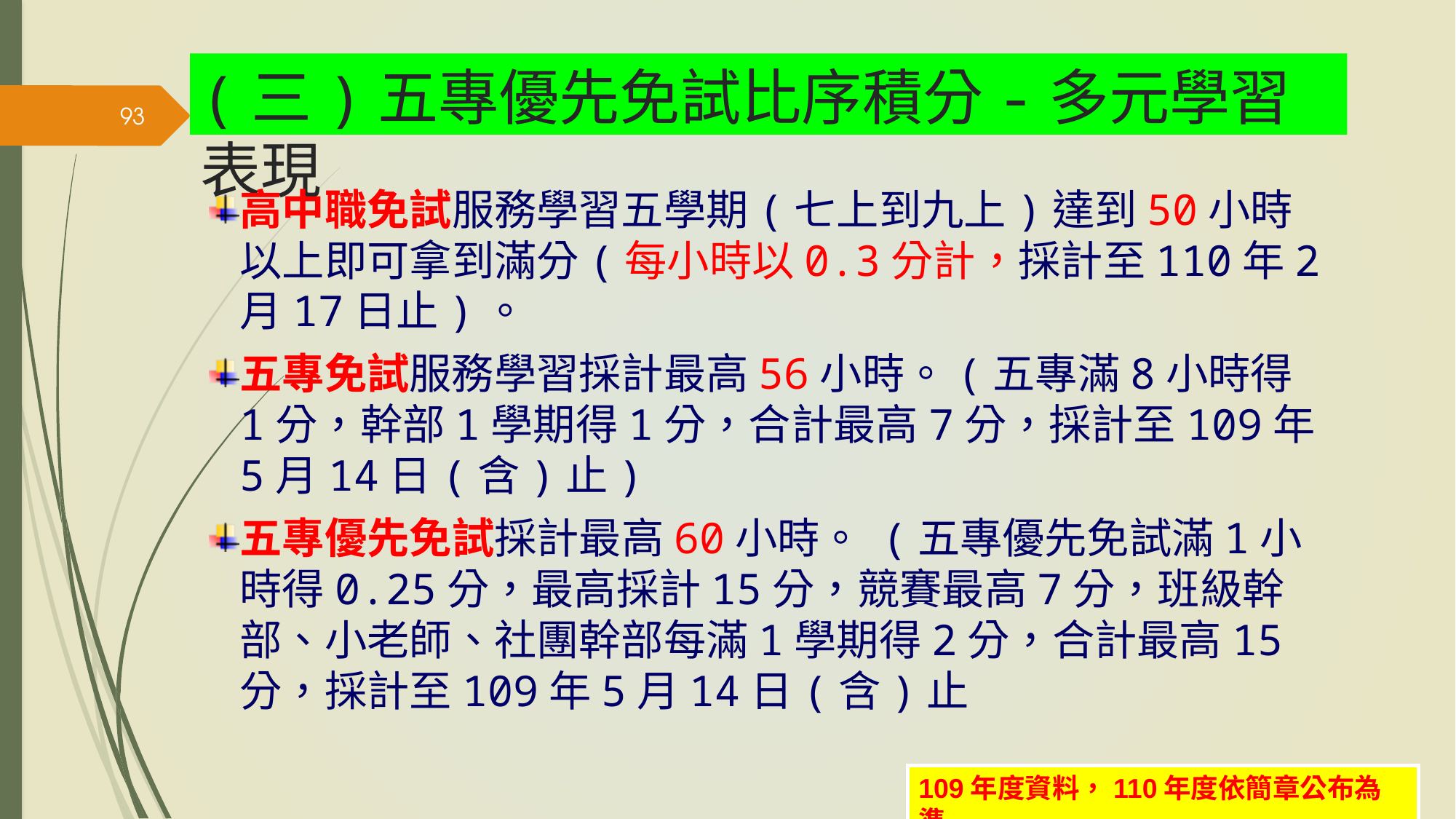

(三)五專優先免試比序積分-多元學習表現
93
高中職免試服務學習五學期(七上到九上)達到50小時以上即可拿到滿分(每小時以0.3分計，採計至110年2月17日止)。
五專免試服務學習採計最高56小時。(五專滿8小時得1分，幹部1學期得1分，合計最高7分，採計至109年5月14日(含)止)
五專優先免試採計最高60小時。 (五專優先免試滿1小時得0.25分，最高採計15分，競賽最高7分，班級幹部、小老師、社團幹部每滿1學期得2分，合計最高15分，採計至109年5月14日(含)止
109年度資料，110年度依簡章公布為準